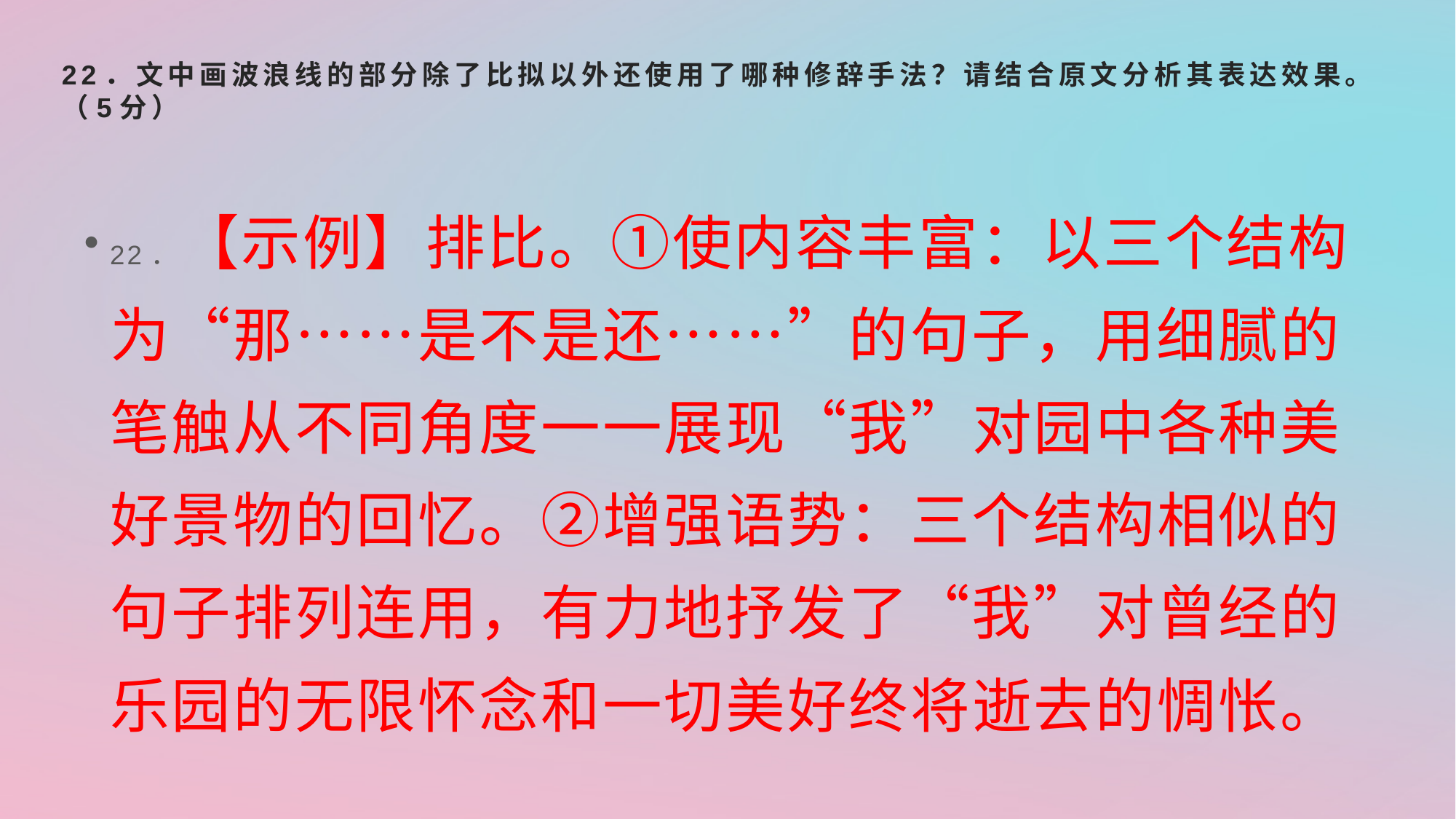

# 22．文中画波浪线的部分除了比拟以外还使用了哪种修辞手法？请结合原文分析其表达效果。（5分）
22．【示例】排比。①使内容丰富：以三个结构为“那……是不是还……”的句子，用细腻的笔触从不同角度一一展现“我”对园中各种美好景物的回忆。②增强语势：三个结构相似的句子排列连用，有力地抒发了“我”对曾经的乐园的无限怀念和一切美好终将逝去的惆怅。